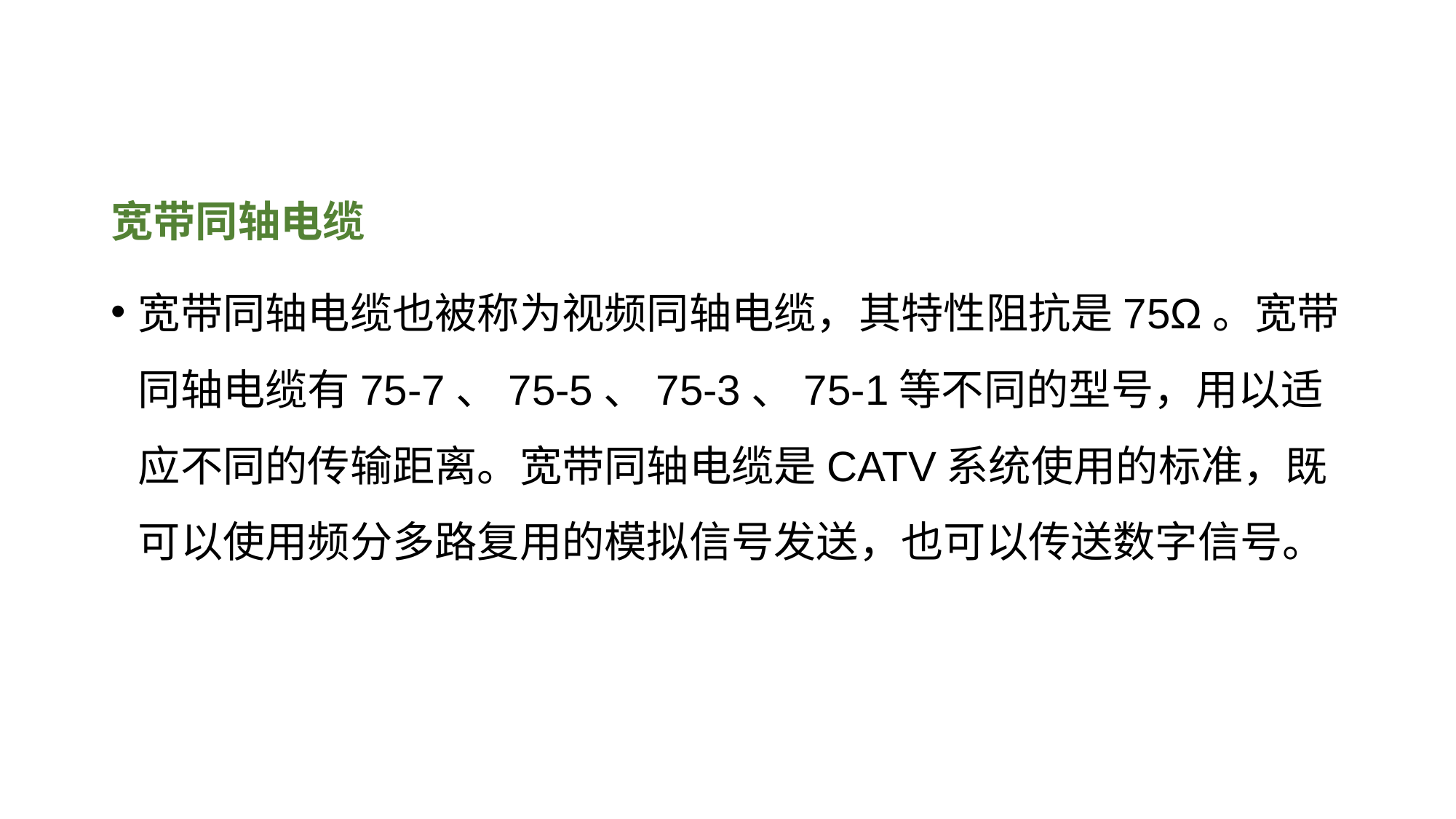

宽带同轴电缆
宽带同轴电缆也被称为视频同轴电缆，其特性阻抗是75Ω。宽带同轴电缆有75-7、75-5、75-3、75-1等不同的型号，用以适应不同的传输距离。宽带同轴电缆是CATV系统使用的标准，既可以使用频分多路复用的模拟信号发送，也可以传送数字信号。